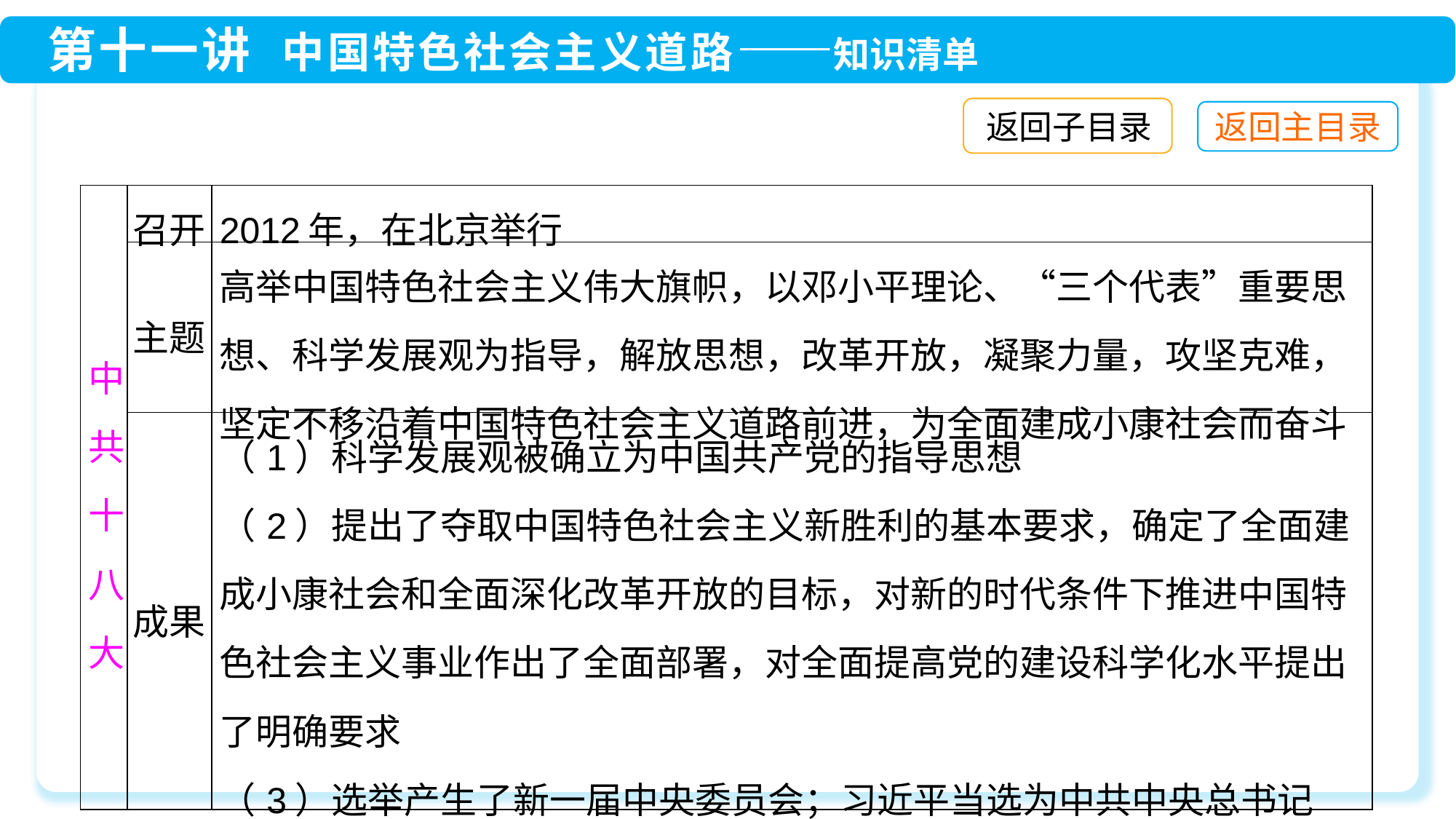

返回子目录
| 中共十八大 | 召开 | 2012年，在北京举行 |
| --- | --- | --- |
|  | 主题 | 高举中国特色社会主义伟大旗帜，以邓小平理论、“三个代表”重要思想、科学发展观为指导，解放思想，改革开放，凝聚力量，攻坚克难，坚定不移沿着中国特色社会主义道路前进，为全面建成小康社会而奋斗 |
|  | 成果 | （1）科学发展观被确立为中国共产党的指导思想 （2）提出了夺取中国特色社会主义新胜利的基本要求，确定了全面建成小康社会和全面深化改革开放的目标，对新的时代条件下推进中国特色社会主义事业作出了全面部署，对全面提高党的建设科学化水平提出了明确要求 （3）选举产生了新一届中央委员会；习近平当选为中共中央总书记 |